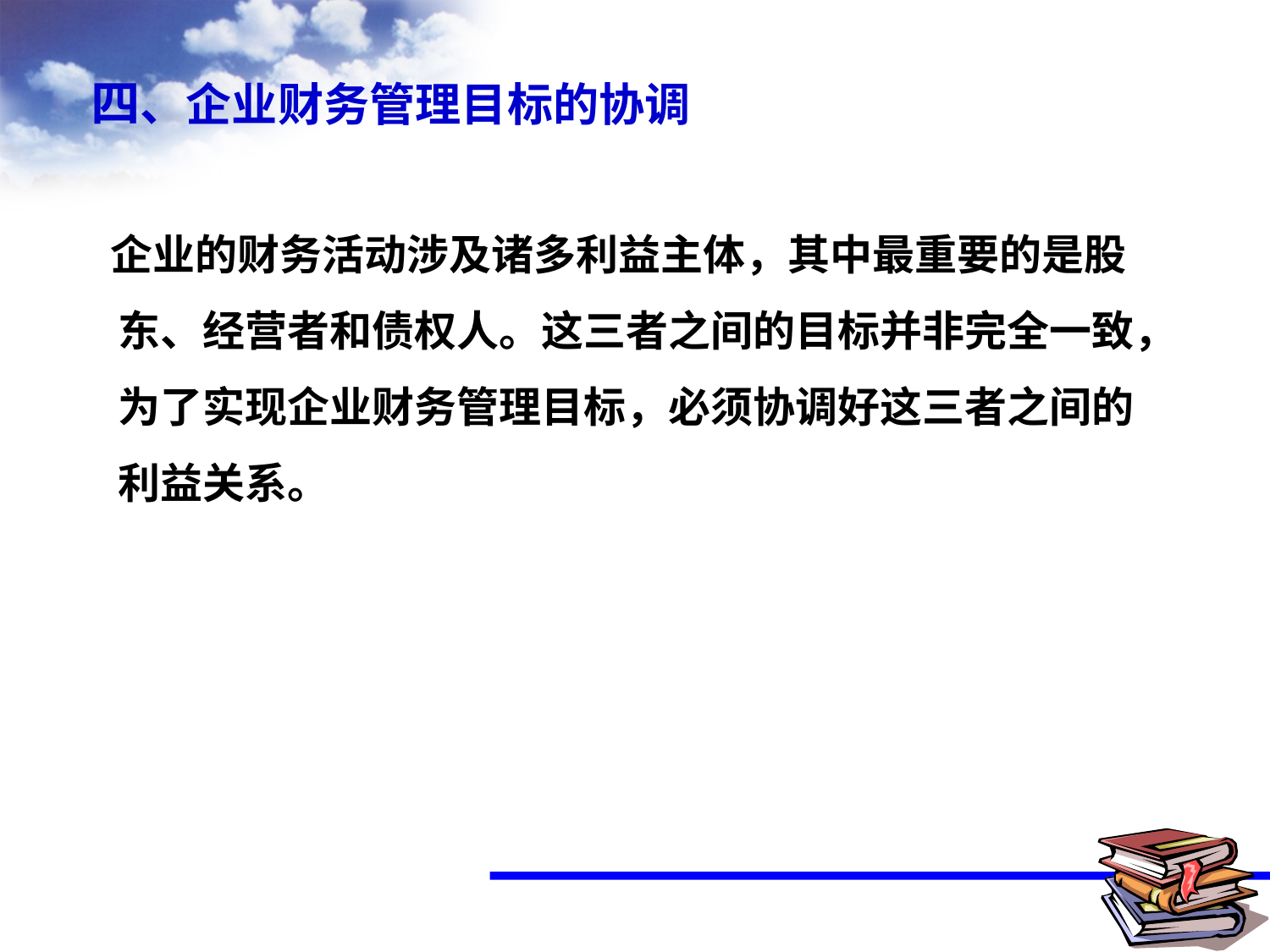

四、企业财务管理目标的协调
     企业的财务活动涉及诸多利益主体，其中最重要的是股东、经营者和债权人。这三者之间的目标并非完全一致，为了实现企业财务管理目标，必须协调好这三者之间的利益关系。